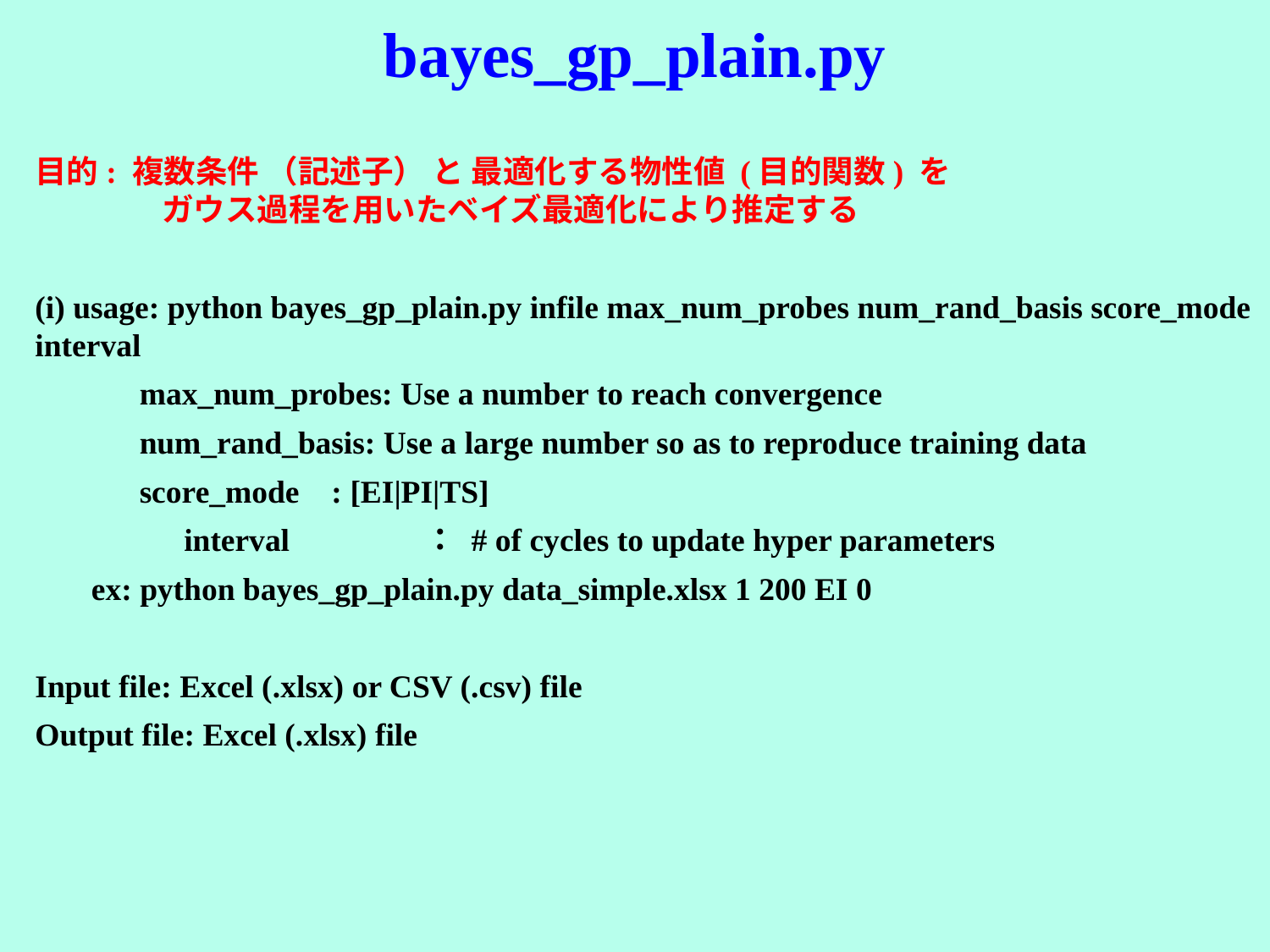

# bayes_gp_plain.py
目的: 複数条件 （記述子） と 最適化する物性値 (目的関数) を
　　　　ガウス過程を用いたベイズ最適化により推定する

(i) usage: python bayes_gp_plain.py infile max_num_probes num_rand_basis score_mode interval
             max_num_probes: Use a number to reach convergence
             num_rand_basis: Use a large number so as to reproduce training data
             score_mode    : [EI|PI|TS]
　　　　  interval　　　　： # of cycles to update hyper parameters
       ex: python bayes_gp_plain.py data_simple.xlsx 1 200 EI 0

Input file: Excel (.xlsx) or CSV (.csv) file
Output file: Excel (.xlsx) file